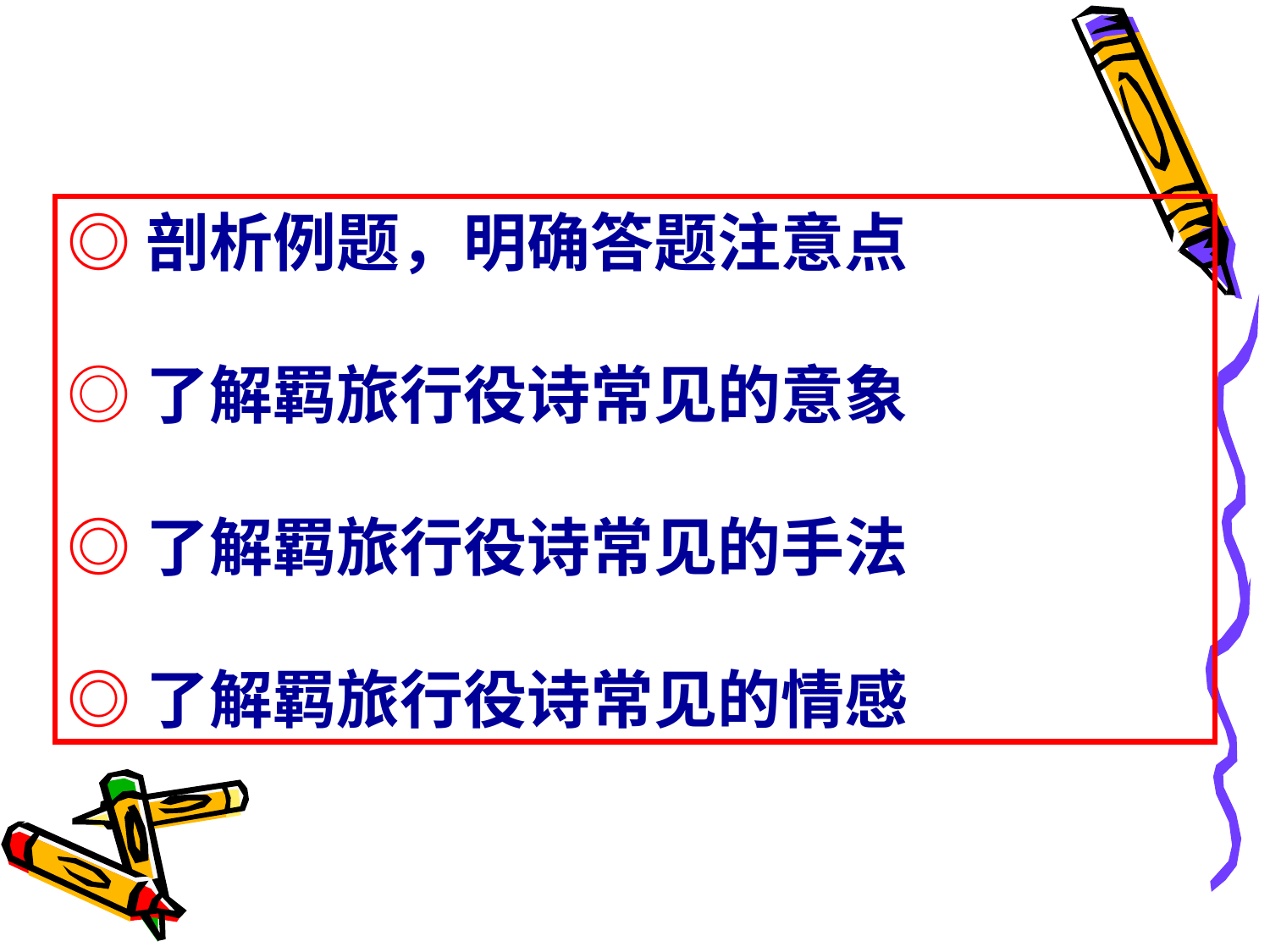

◎剖析例题，明确答题注意点

◎了解羁旅行役诗常见的意象

◎了解羁旅行役诗常见的手法

◎了解羁旅行役诗常见的情感